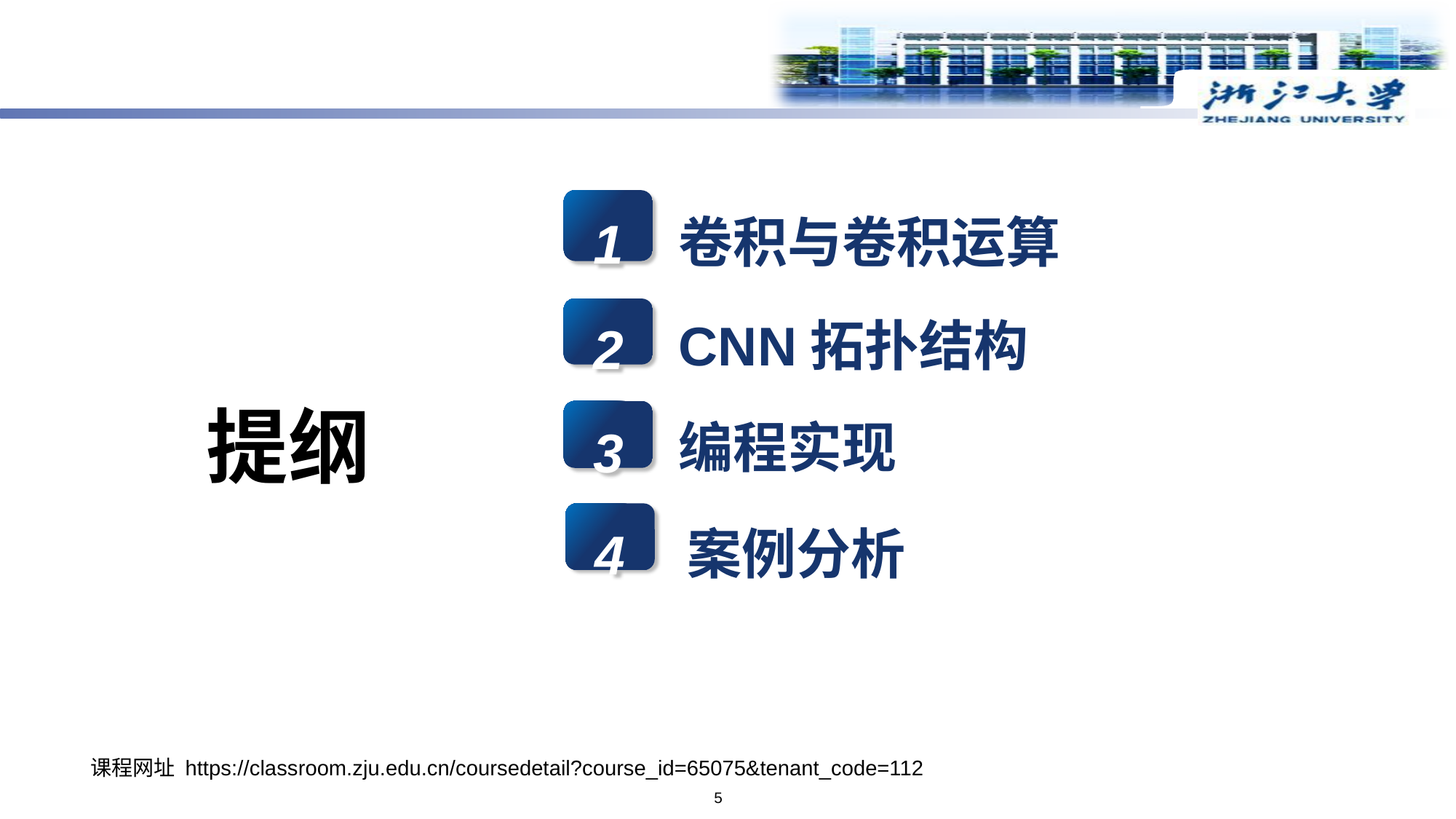

卷积与卷积运算
1
CNN拓扑结构
2
编程实现
3
案例分析
提纲
4
课程网址 https://classroom.zju.edu.cn/coursedetail?course_id=65075&tenant_code=112
5